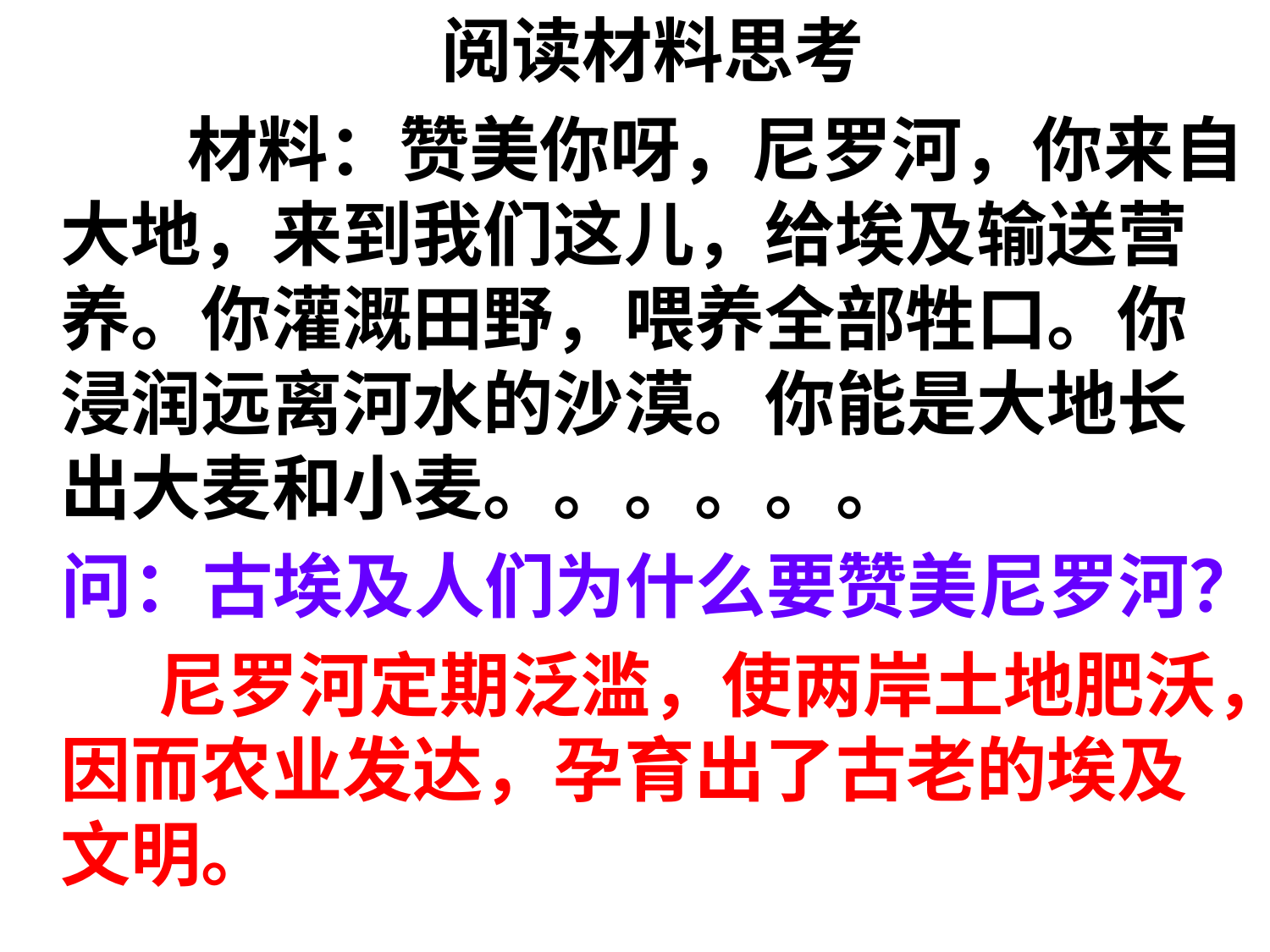

阅读材料思考
		材料：赞美你呀，尼罗河，你来自大地，来到我们这儿，给埃及输送营养。你灌溉田野，喂养全部牲口。你浸润远离河水的沙漠。你能是大地长出大麦和小麦。。。。。。
  问：古埃及人们为什么要赞美尼罗河？
        尼罗河定期泛滥，使两岸土地肥沃，因而农业发达，孕育出了古老的埃及文明。